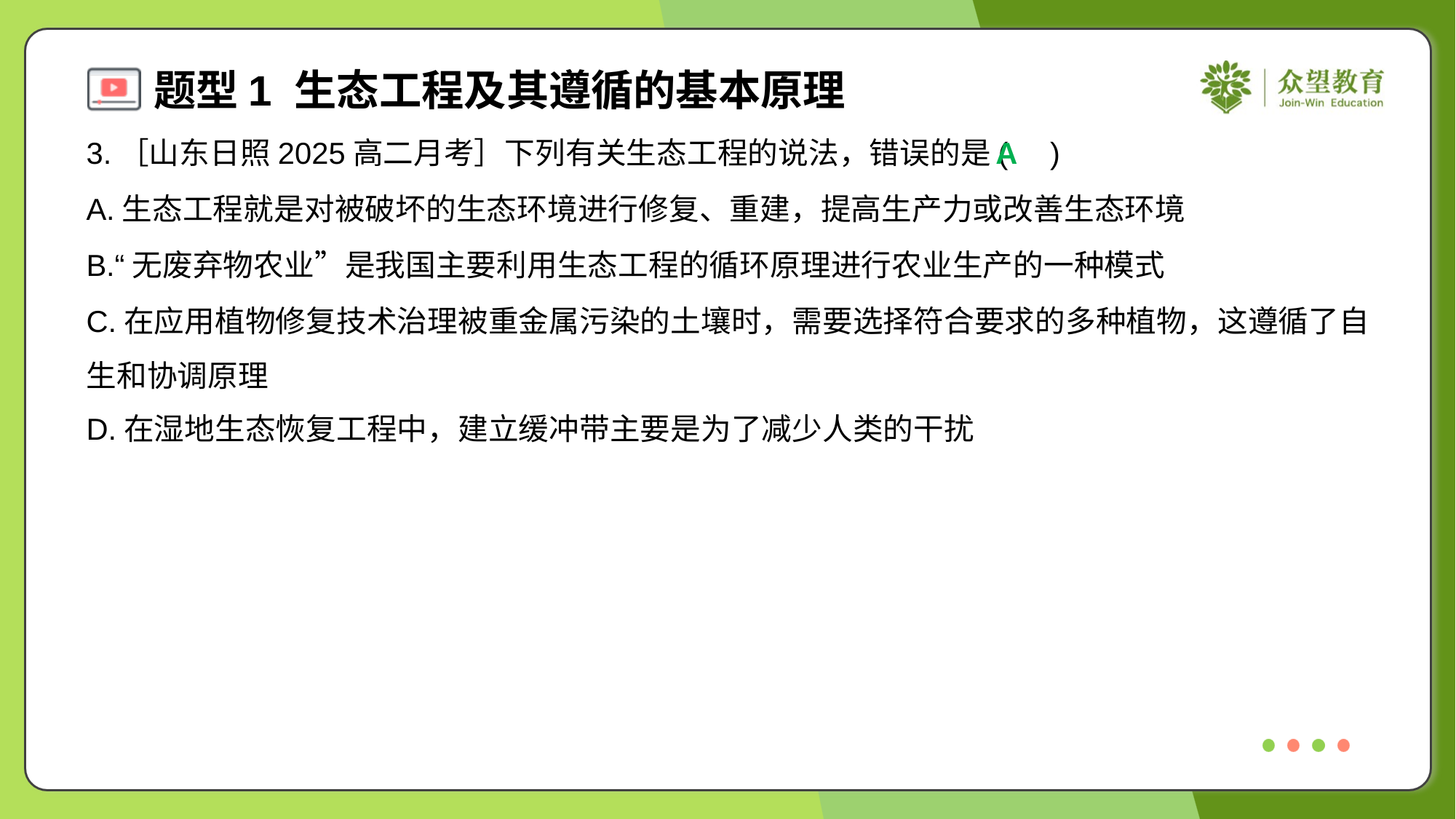

3.［山东日照2025高二月考］下列有关生态工程的说法，错误的是(     )
A
A.生态工程就是对被破坏的生态环境进行修复、重建，提高生产力或改善生态环境
B.“无废弃物农业”是我国主要利用生态工程的循环原理进行农业生产的一种模式
C.在应用植物修复技术治理被重金属污染的土壤时，需要选择符合要求的多种植物，这遵循了自
生和协调原理
D.在湿地生态恢复工程中，建立缓冲带主要是为了减少人类的干扰